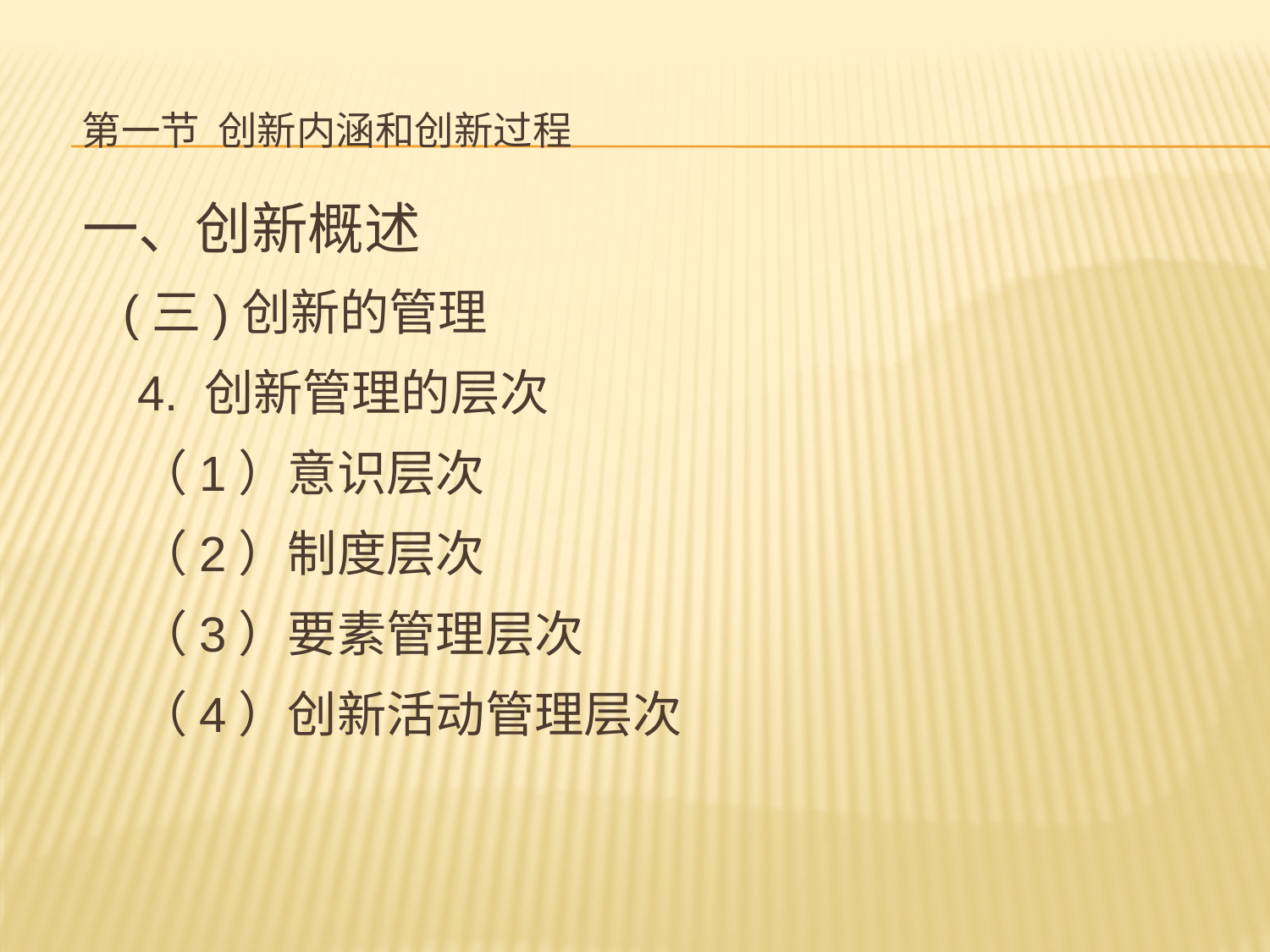

# 第一节  创新内涵和创新过程
一、创新概述
   (三)创新的管理
    4. 创新管理的层次
    （1）意识层次
    （2）制度层次
    （3）要素管理层次
    （4）创新活动管理层次